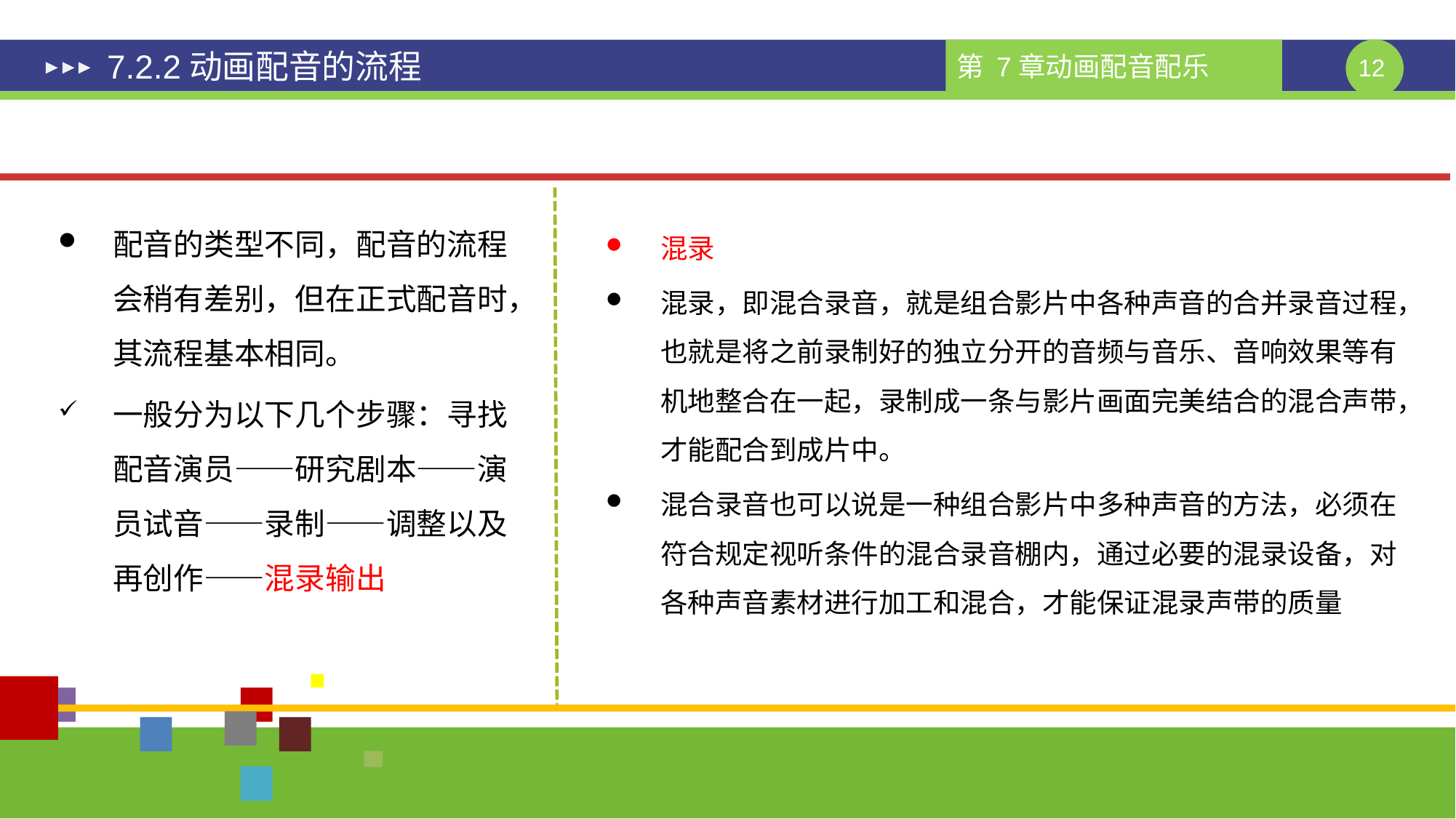

# 7.2.2动画配音的流程

配音的类型不同，配音的流程会稍有差别，但在正式配音时，其流程基本相同。
一般分为以下几个步骤：寻找配音演员——研究剧本——演员试音——录制——调整以及再创作——混录输出

混录
混录，即混合录音，就是组合影片中各种声音的合并录音过程，也就是将之前录制好的独立分开的音频与音乐、音响效果等有机地整合在一起，录制成一条与影片画面完美结合的混合声带，才能配合到成片中。
混合录音也可以说是一种组合影片中多种声音的方法，必须在符合规定视听条件的混合录音棚内，通过必要的混录设备，对各种声音素材进行加工和混合，才能保证混录声带的质量